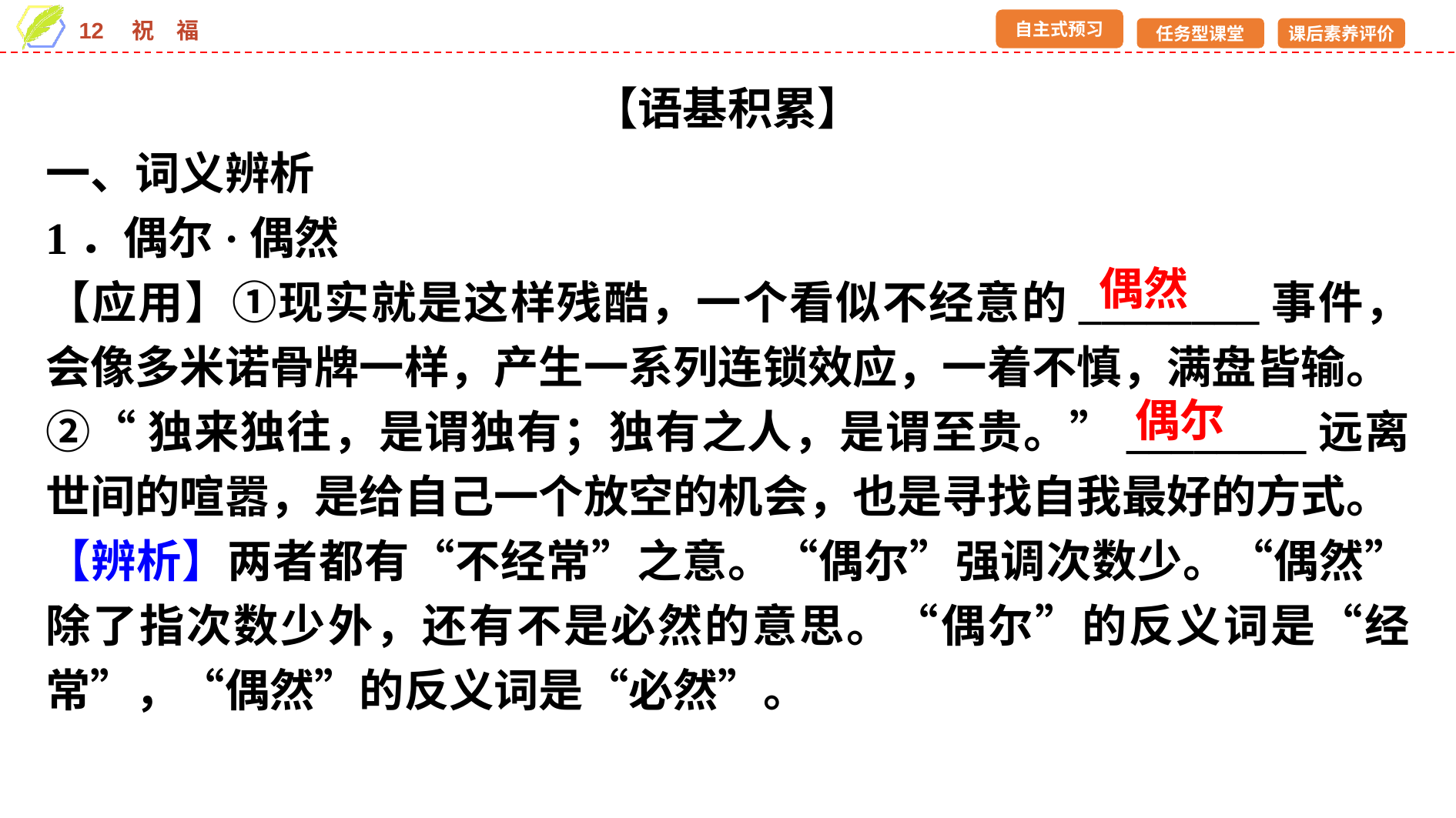

【语基积累】
一、词义辨析
1．偶尔·偶然
【应用】①现实就是这样残酷，一个看似不经意的________事件，会像多米诺骨牌一样，产生一系列连锁效应，一着不慎，满盘皆输。
②“独来独往，是谓独有；独有之人，是谓至贵。”________远离世间的喧嚣，是给自己一个放空的机会，也是寻找自我最好的方式。
【辨析】两者都有“不经常”之意。“偶尔”强调次数少。“偶然”除了指次数少外，还有不是必然的意思。“偶尔”的反义词是“经常”，“偶然”的反义词是“必然”。
偶然
偶尔